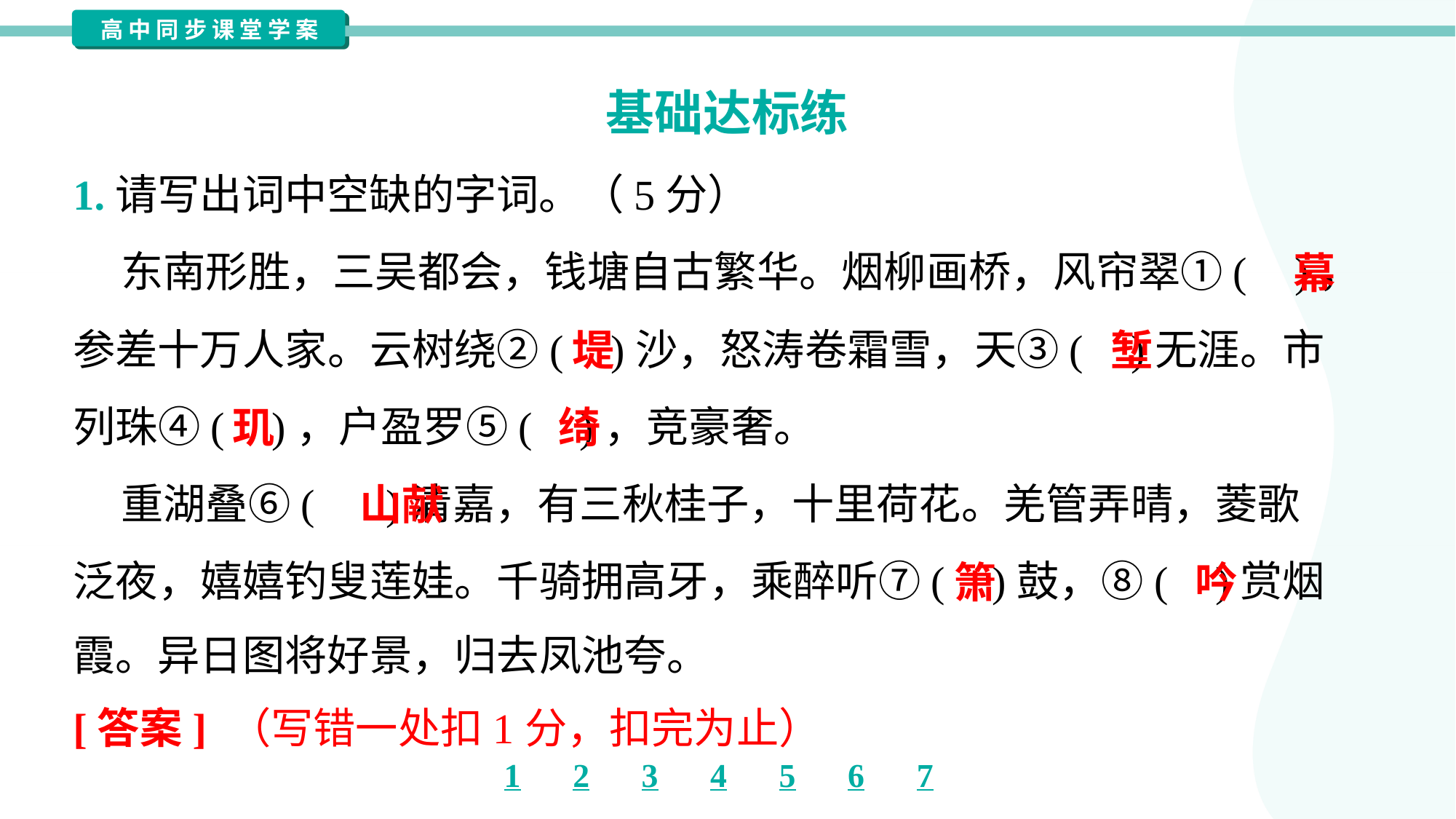

基础达标练
1.请写出词中空缺的字词。（5分）
    东南形胜，三吴都会，钱塘自古繁华。烟柳画桥，风帘翠①(    )，
参差十万人家。云树绕②(    )沙，怒涛卷霜雪，天③(    )无涯。市
列珠④(    )，户盈罗⑤(    )，竞豪奢。
    重湖叠⑥(      )清嘉，有三秋桂子，十里荷花。羌管弄晴，菱歌
泛夜，嬉嬉钓叟莲娃。千骑拥高牙，乘醉听⑦(    )鼓，⑧(    )赏烟
霞。异日图将好景，归去凤池夸。
幕
堤
堑
玑
绮
山献
箫
吟
[答案] （写错一处扣1分，扣完为止）